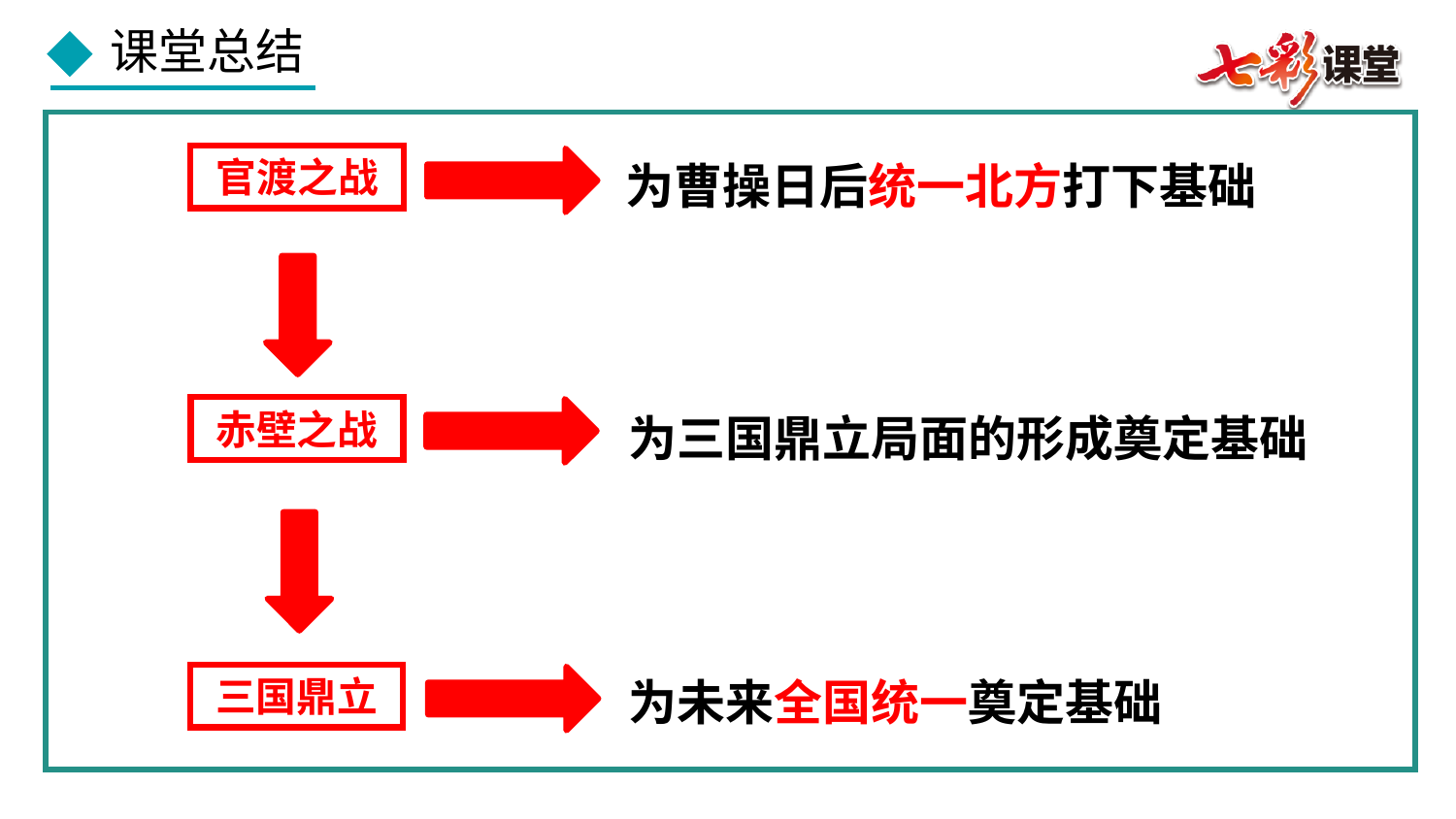

官渡之战
为曹操日后统一北方打下基础

赤壁之战
为三国鼎立局面的形成奠定基础

三国鼎立
为未来全国统一奠定基础